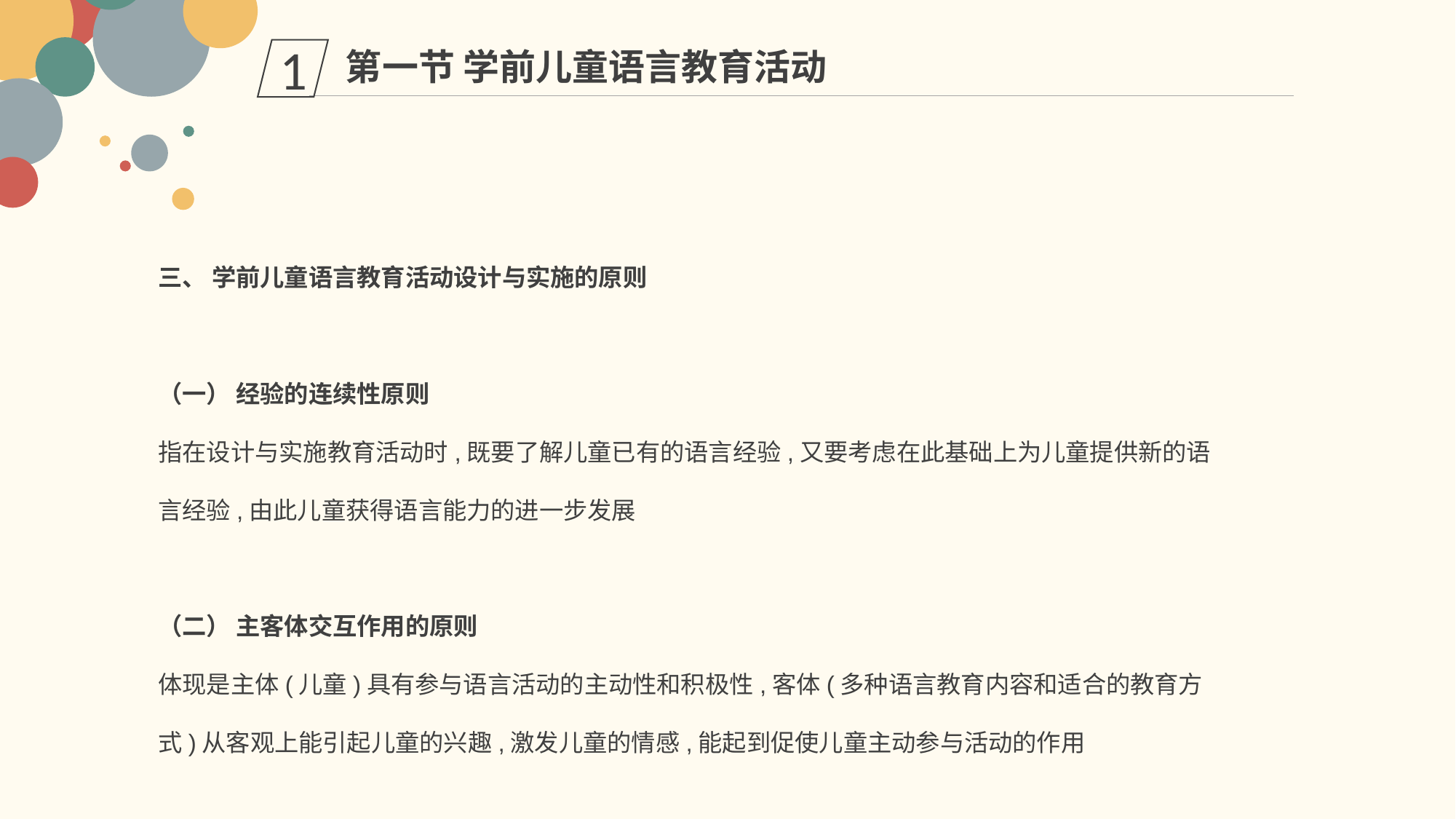

第一节 学前儿童语言教育活动
1
三、 学前儿童语言教育活动设计与实施的原则

（一） 经验的连续性原则
指在设计与实施教育活动时,既要了解儿童已有的语言经验,又要考虑在此基础上为儿童提供新的语言经验,由此儿童获得语言能力的进一步发展

（二） 主客体交互作用的原则
体现是主体(儿童)具有参与语言活动的主动性和积极性,客体(多种语言教育内容和适合的教育方式)从客观上能引起儿童的兴趣,激发儿童的情感,能起到促使儿童主动参与活动的作用